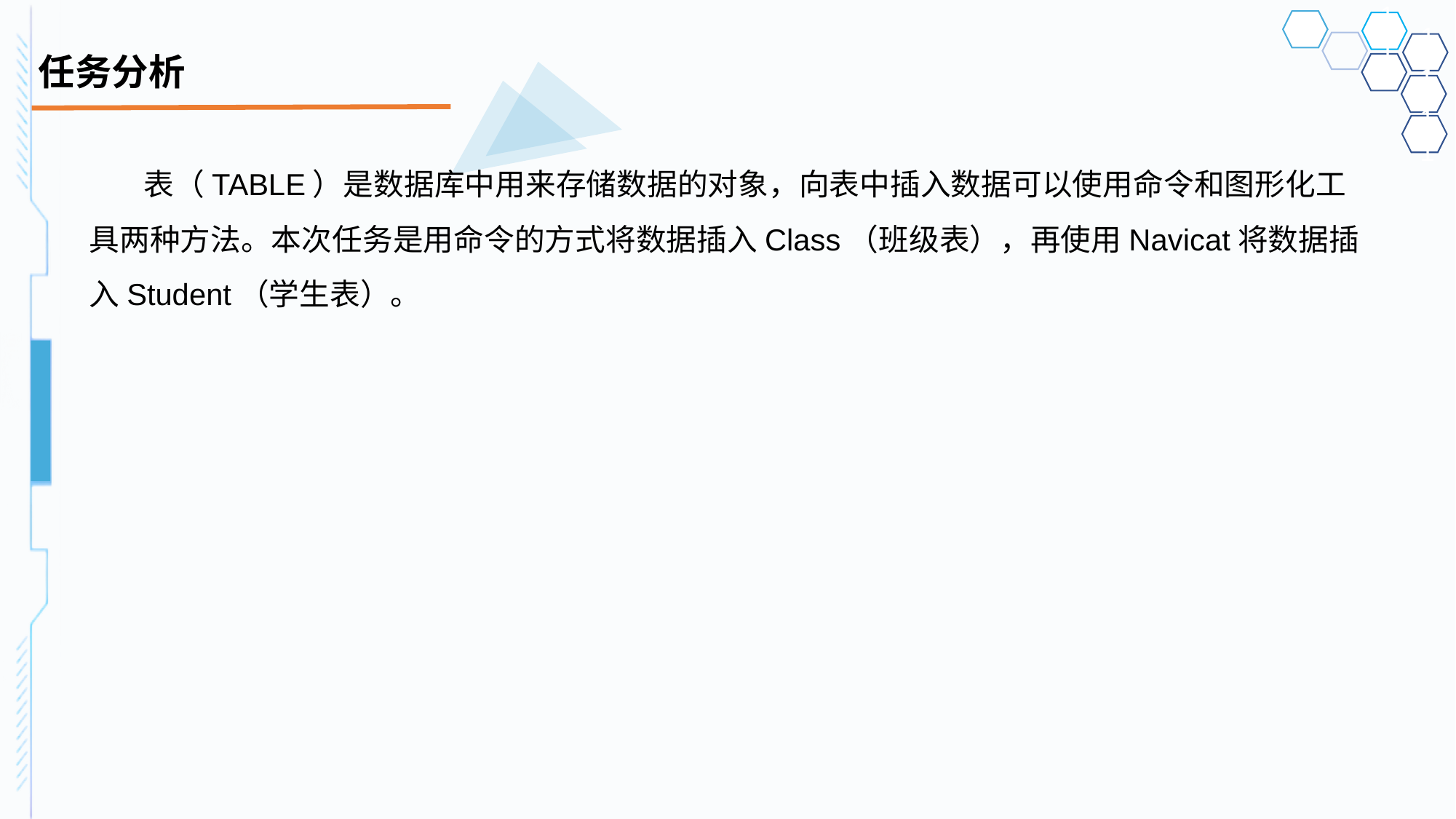

# 任务分析

表（TABLE）是数据库中用来存储数据的对象，向表中插入数据可以使用命令和图形化工具两种方法。本次任务是用命令的方式将数据插入Class（班级表），再使用Navicat将数据插入Student（学生表）。